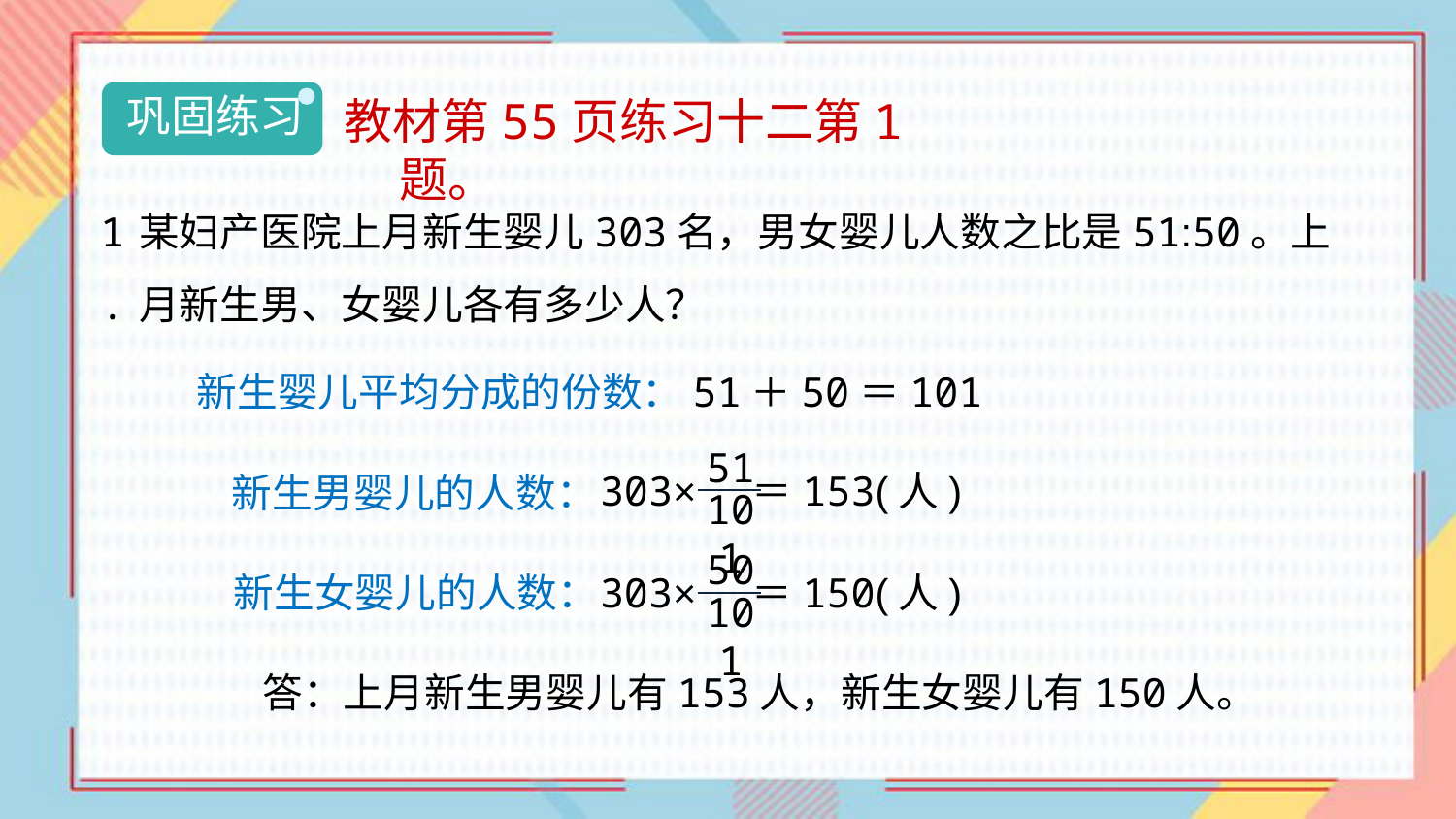

巩固练习

教材第55页练习十二第1题。
1.
某妇产医院上月新生婴儿303名，男女婴儿人数之比是51:50。上月新生男、女婴儿各有多少人？
新生婴儿平均分成的份数：51＋50＝101
51
101
303×
＝153(人)
新生男婴儿的人数：
50
101
303×
＝150(人)
新生女婴儿的人数：
答：上月新生男婴儿有153人，新生女婴儿有150人。